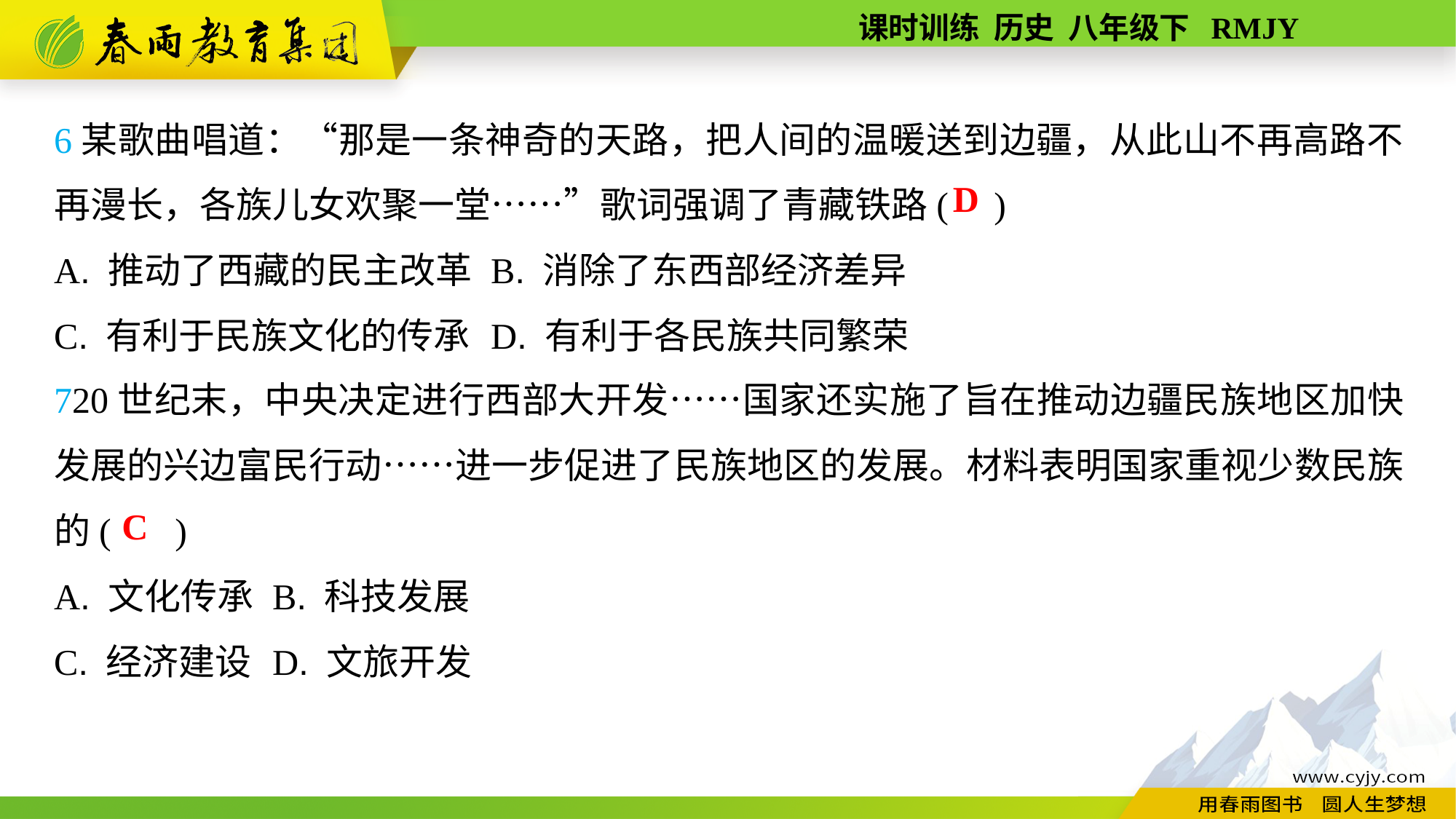

6某歌曲唱道：“那是一条神奇的天路，把人间的温暖送到边疆，从此山不再高路不再漫长，各族儿女欢聚一堂……”歌词强调了青藏铁路(     )
A. 推动了西藏的民主改革	B. 消除了东西部经济差异
C. 有利于民族文化的传承	D. 有利于各民族共同繁荣
D
720世纪末，中央决定进行西部大开发……国家还实施了旨在推动边疆民族地区加快发展的兴边富民行动……进一步促进了民族地区的发展。材料表明国家重视少数民族的(       )
A. 文化传承	B. 科技发展
C. 经济建设	D. 文旅开发
C